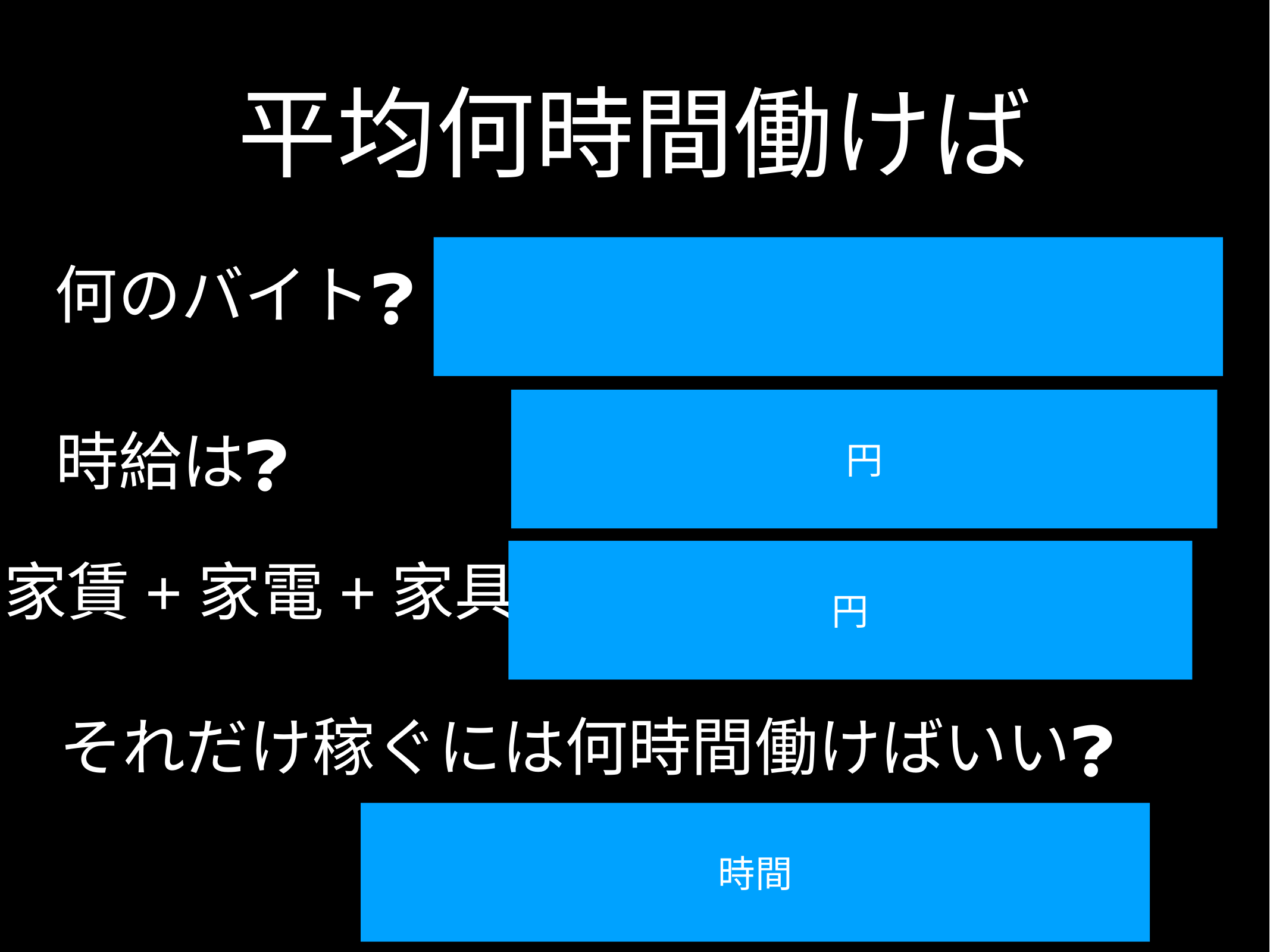

# 平均何時間働けば

何のバイト❓
円
時給は❓
家賃+家電+家具
円
それだけ稼ぐには何時間働けばいい❓
時間